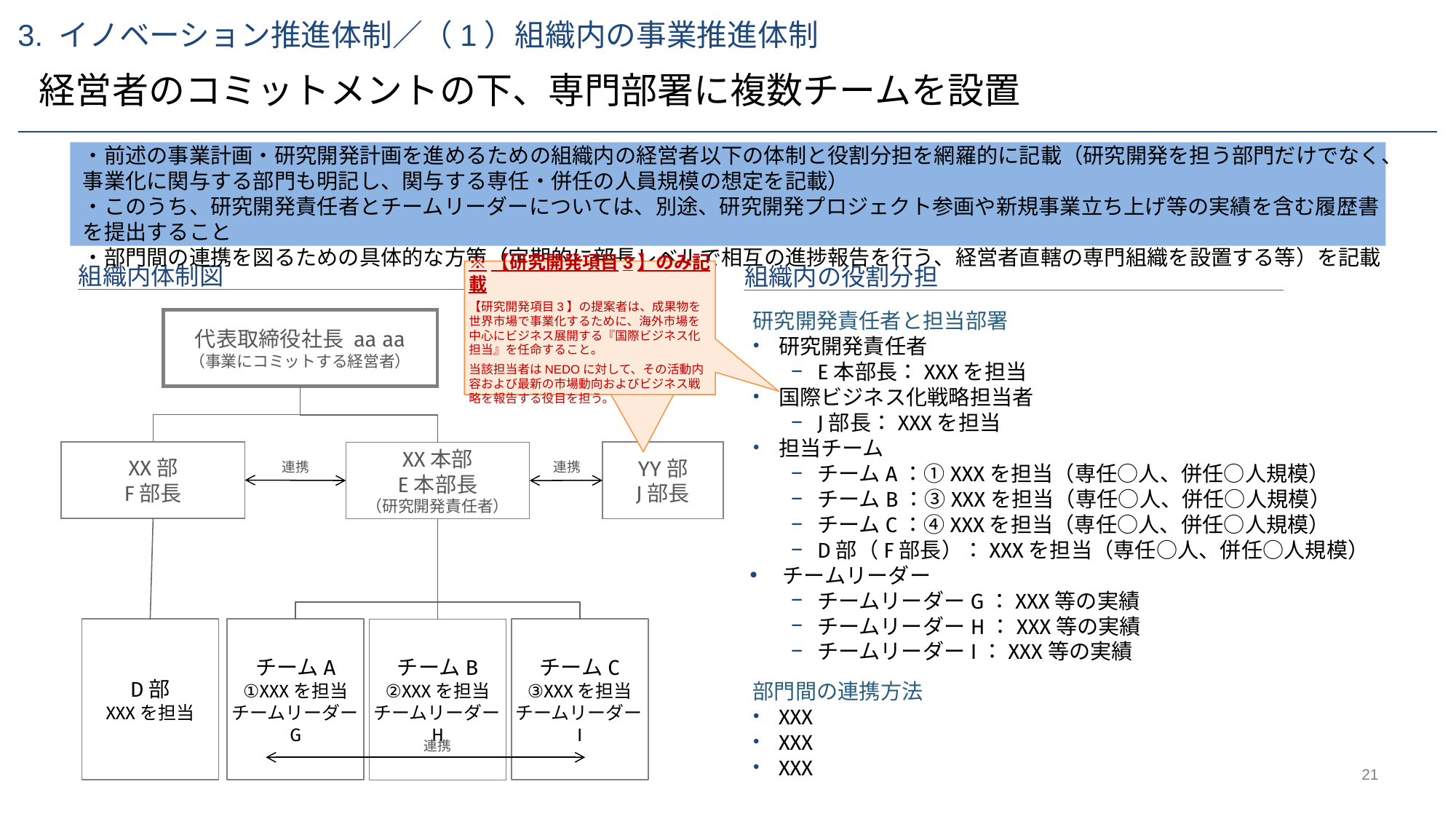

3. イノベーション推進体制／（1）組織内の事業推進体制
経営者のコミットメントの下、専門部署に複数チームを設置
・前述の事業計画・研究開発計画を進めるための組織内の経営者以下の体制と役割分担を網羅的に記載（研究開発を担う部門だけでなく、事業化に関与する部門も明記し、関与する専任・併任の人員規模の想定を記載）
・このうち、研究開発責任者とチームリーダーについては、別途、研究開発プロジェクト参画や新規事業立ち上げ等の実績を含む履歴書を提出すること
・部門間の連携を図るための具体的な方策（定期的に部長レベルで相互の進捗報告を行う、経営者直轄の専門組織を設置する等）を記載
組織内体制図
組織内の役割分担

※【研究開発項目3】のみ記載
【研究開発項目3】の提案者は、成果物を世界市場で事業化するために、海外市場を中心にビジネス展開する『国際ビジネス化担当』を任命すること。
当該担当者はNEDOに対して、その活動内容および最新の市場動向およびビジネス戦略を報告する役目を担う。
研究開発責任者と担当部署
研究開発責任者
E本部長：XXXを担当
国際ビジネス化戦略担当者
J部長：XXXを担当
担当チーム
チームA：①XXXを担当（専任○人、併任○人規模）
チームB：③XXXを担当（専任○人、併任○人規模）
チームC：④XXXを担当（専任○人、併任○人規模）
D部（F部長）：XXXを担当（専任○人、併任○人規模）
チームリーダー
チームリーダーG：XXX等の実績
チームリーダーH：XXX等の実績
チームリーダーI：XXX等の実績

部門間の連携方法
XXX
XXX
XXX
代表取締役社長 aa aa
（事業にコミットする経営者）
XX部
F部長
YY部
J部長
XX本部
E本部長
（研究開発責任者）
連携
連携
D部
XXXを担当
チームA
①XXXを担当
チームリーダーG
チームB
②XXXを担当
チームリーダーH
チームC
③XXXを担当
チームリーダーI
連携